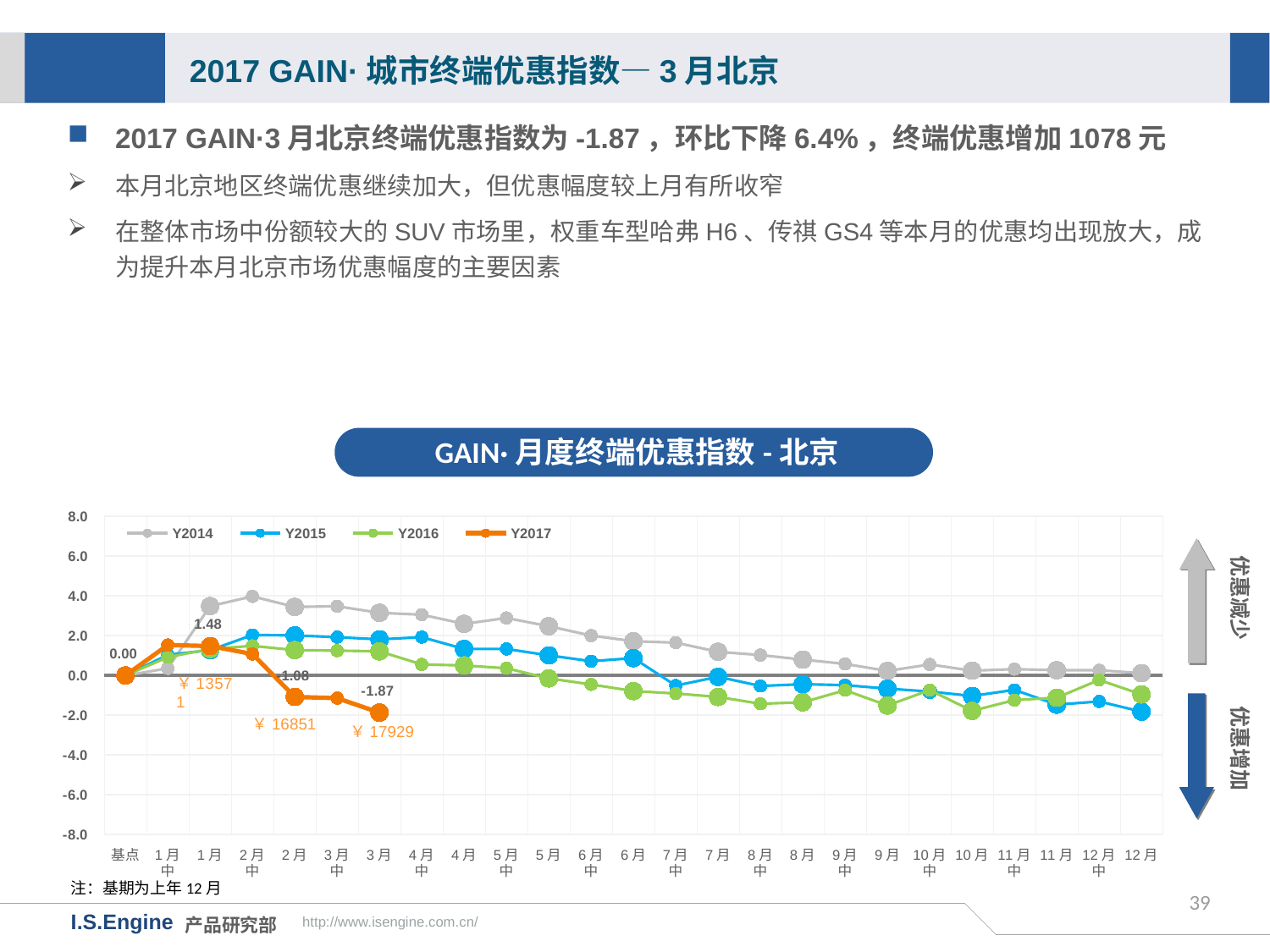

2017 GAIN·城市终端优惠指数—3月北京
2017 GAIN·3月北京终端优惠指数为-1.87，环比下降6.4%，终端优惠增加1078元
本月北京地区终端优惠继续加大，但优惠幅度较上月有所收窄
在整体市场中份额较大的SUV市场里，权重车型哈弗H6、传祺GS4等本月的优惠均出现放大，成为提升本月北京市场优惠幅度的主要因素

GAIN·月度终端优惠指数-北京

[unsupported chart]

优惠减少

优惠增加

￥16851
￥17929
注：基期为上年12月
39